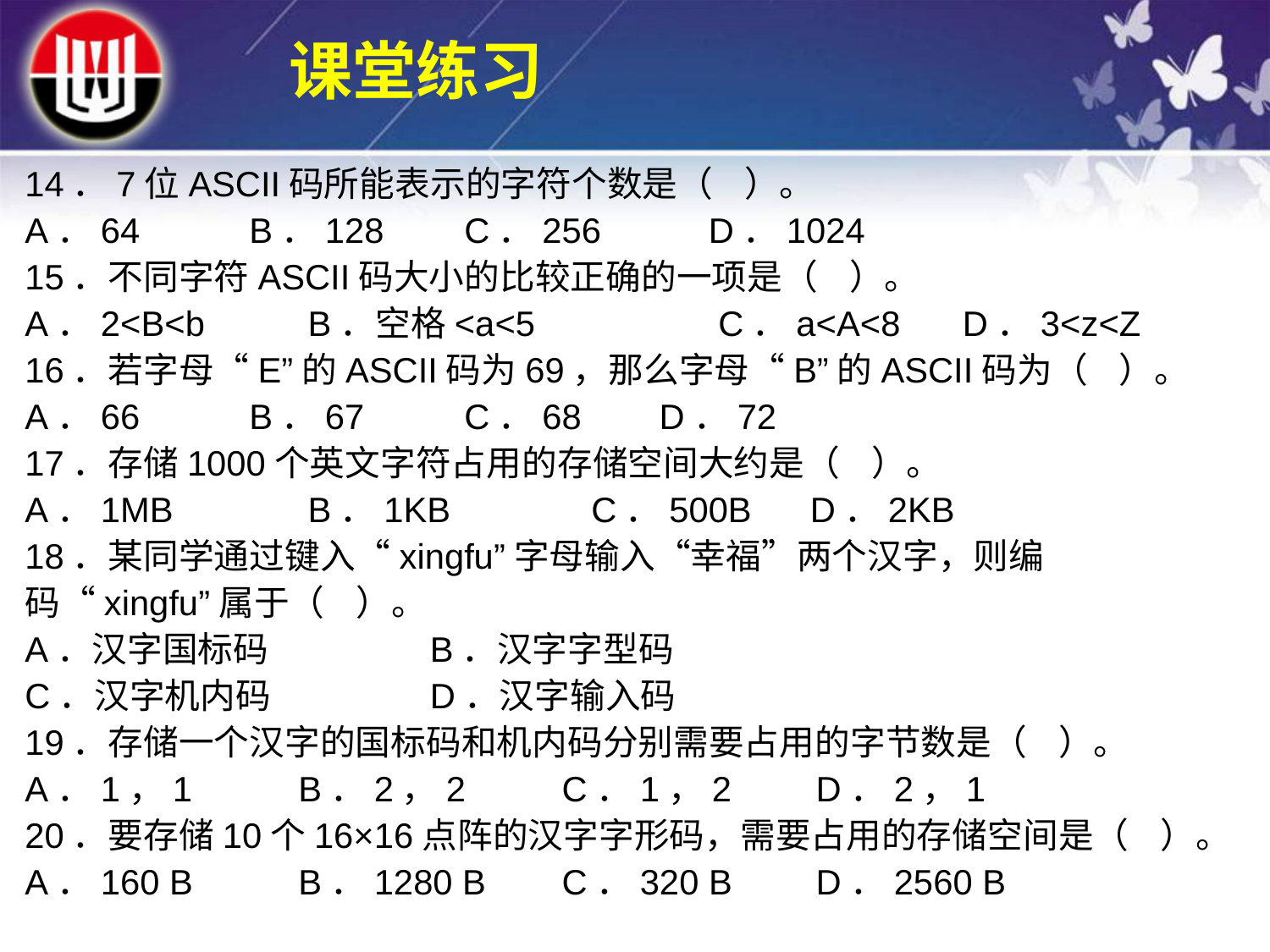

课堂练习
14．7位ASCII码所能表示的字符个数是（    ）。
A．64	          B．128	      C．256	     D．1024
15．不同字符ASCII码大小的比较正确的一项是（    ）。
A．2<B<b	   B．空格<a<5	      C．a<A<8	     D．3<z<Z
16．若字母“E”的ASCII码为69，那么字母“B”的ASCII码为（    ）。
A．66 	          B．67	      C．68        D．72
17．存储1000个英文字符占用的存储空间大约是（    ）。
A．1MB  	   B．1KB  	      C．500B      D．2KB
18．某同学通过键入“xingfu”字母输入“幸福”两个汉字，则编码“xingfu”属于（    ）。
A．汉字国标码		  B．汉字字型码
C．汉字机内码		  D．汉字输入码
19．存储一个汉字的国标码和机内码分别需要占用的字节数是（    ）。
A．1，1  	  B．2，2  	   C．1，2   	   D．2，1
20．要存储10个16×16点阵的汉字字形码，需要占用的存储空间是（    ）。
A．160 B	  B．1280 B	   C．320 B	   D．2560 B